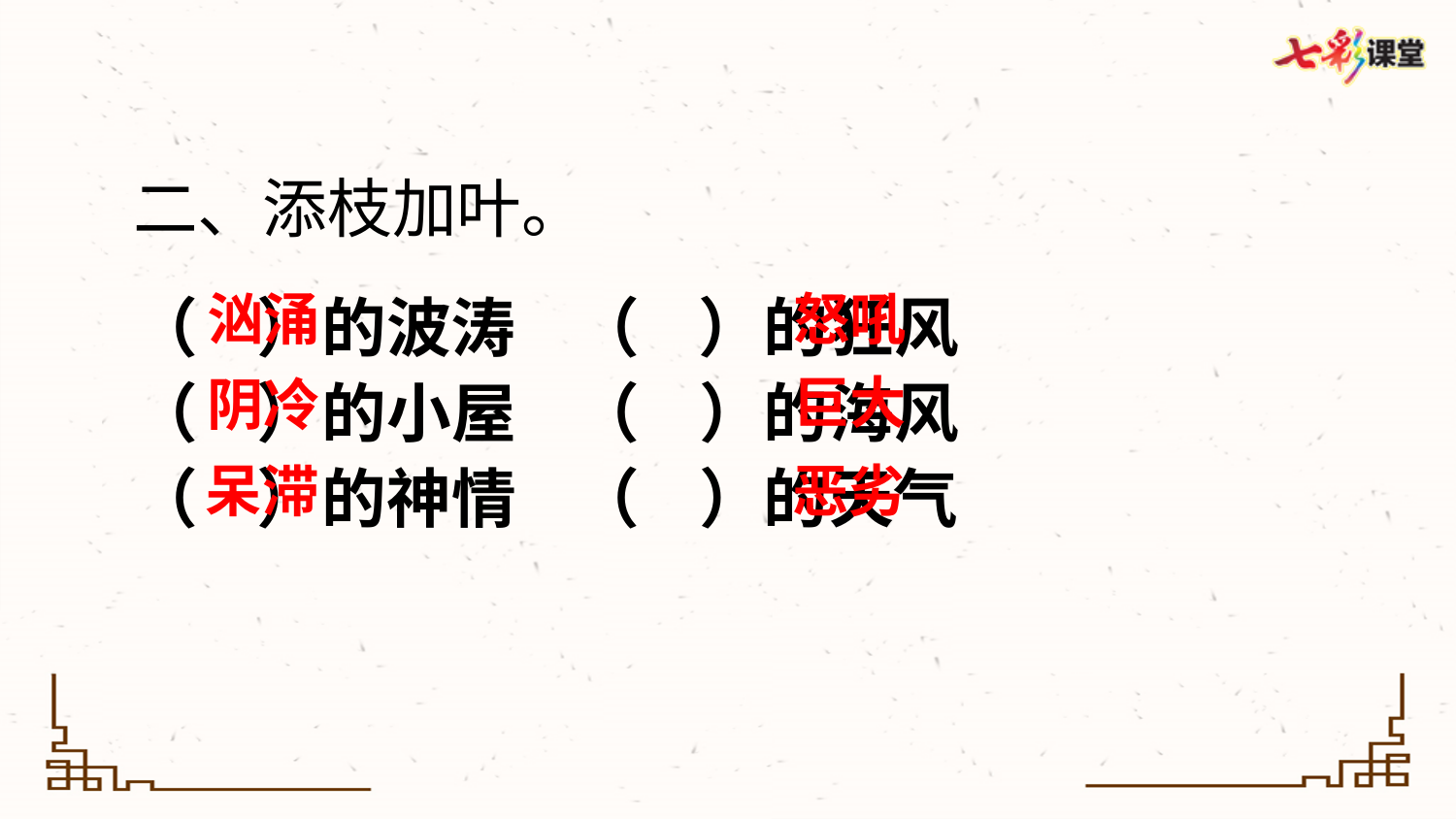

二、添枝加叶。

（    ）的波涛    （    ）的狂风
（    ）的小屋    （    ）的海风
（    ）的神情    （    ）的天气
汹涌
怒吼
巨大
阴冷
呆滞
恶劣